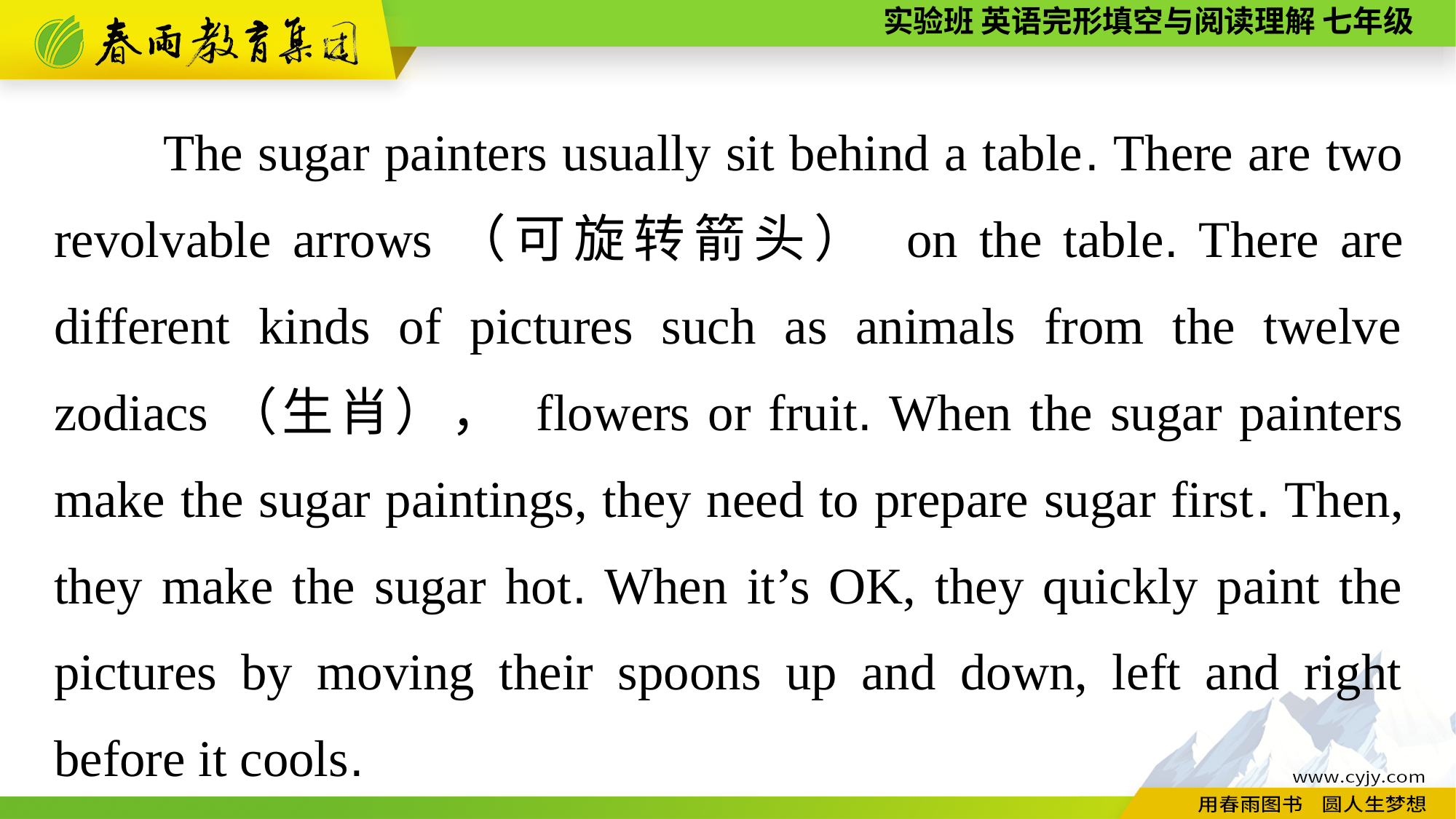

The sugar painters usually sit behind a table. There are two revolvable arrows（可旋转箭头） on the table. There are different kinds of pictures such as animals from the twelve zodiacs（生肖）， flowers or fruit. When the sugar painters make the sugar paintings, they need to prepare sugar first. Then, they make the sugar hot. When it’s OK, they quickly paint the pictures by moving their spoons up and down, left and right before it cools.